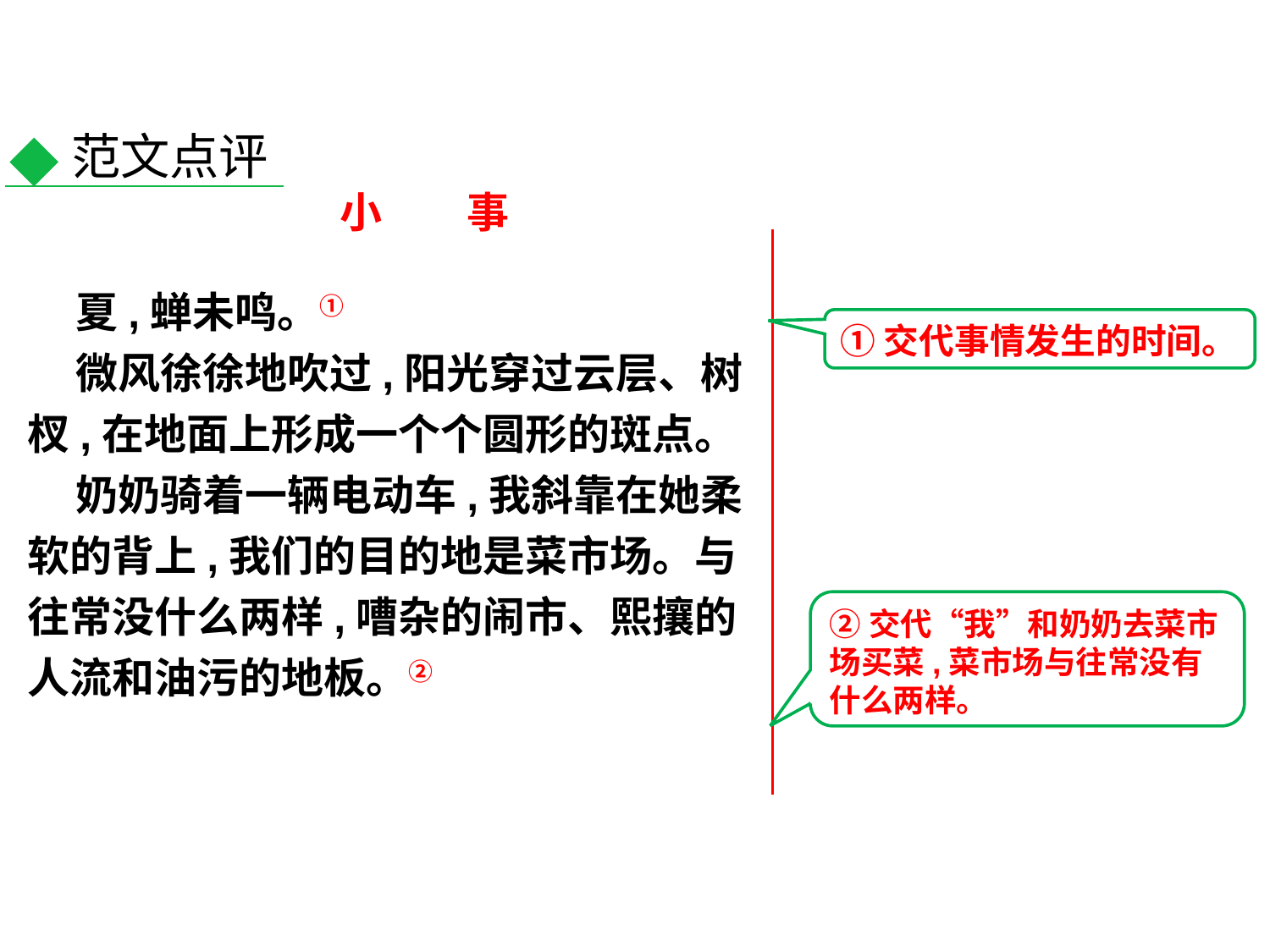

范文点评

小　　事
    夏,蝉未鸣。①
    微风徐徐地吹过,阳光穿过云层、树杈,在地面上形成一个个圆形的斑点。
    奶奶骑着一辆电动车,我斜靠在她柔软的背上,我们的目的地是菜市场。与往常没什么两样,嘈杂的闹市、熙攘的人流和油污的地板。②
①交代事情发生的时间。
②交代“我”和奶奶去菜市场买菜,菜市场与往常没有什么两样。